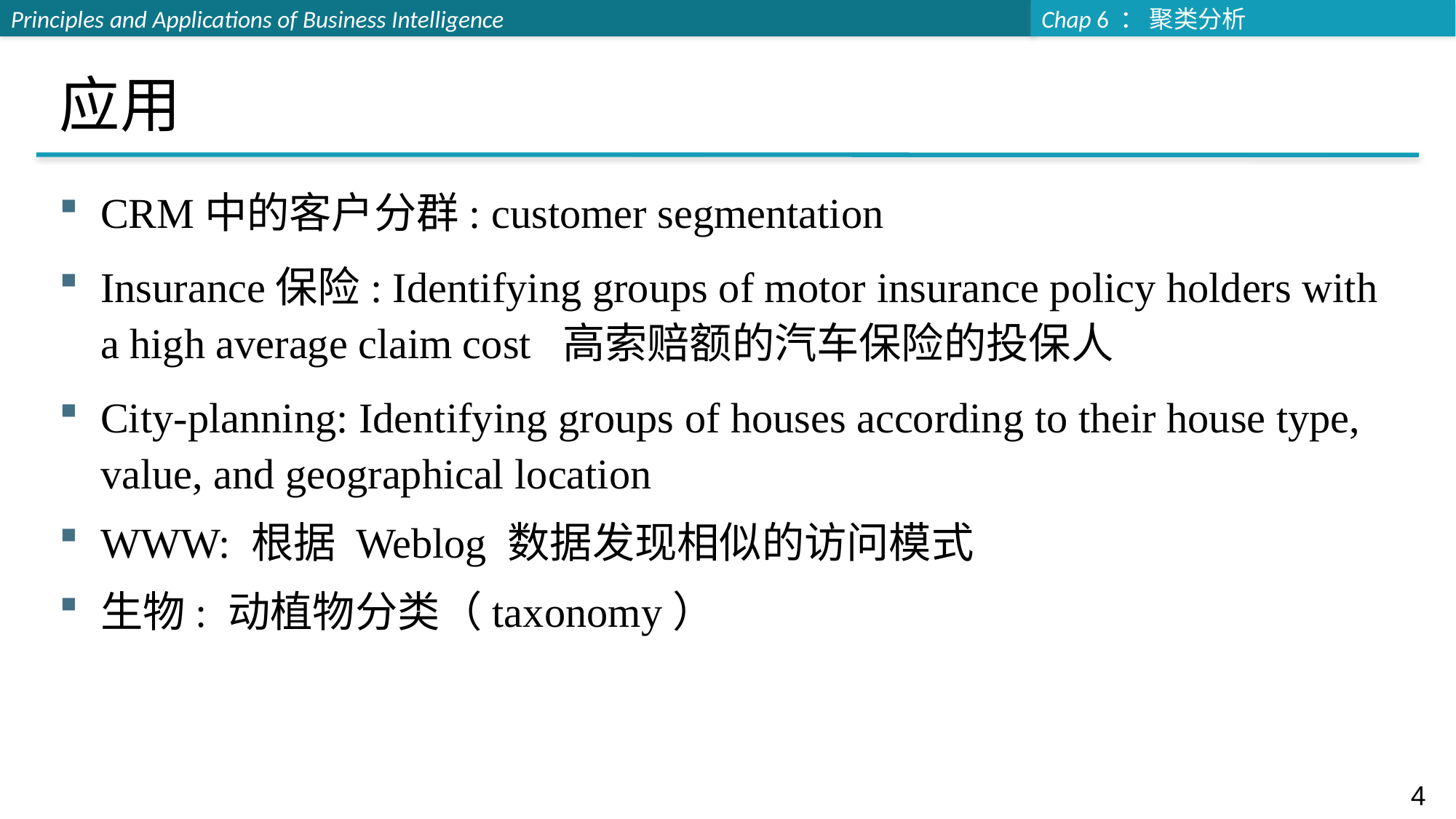

# 应用
CRM中的客户分群: customer segmentation
Insurance保险: Identifying groups of motor insurance policy holders with a high average claim cost  高索赔额的汽车保险的投保人
City-planning: Identifying groups of houses according to their house type, value, and geographical location
WWW: 根据 Weblog 数据发现相似的访问模式
生物: 动植物分类（taxonomy）